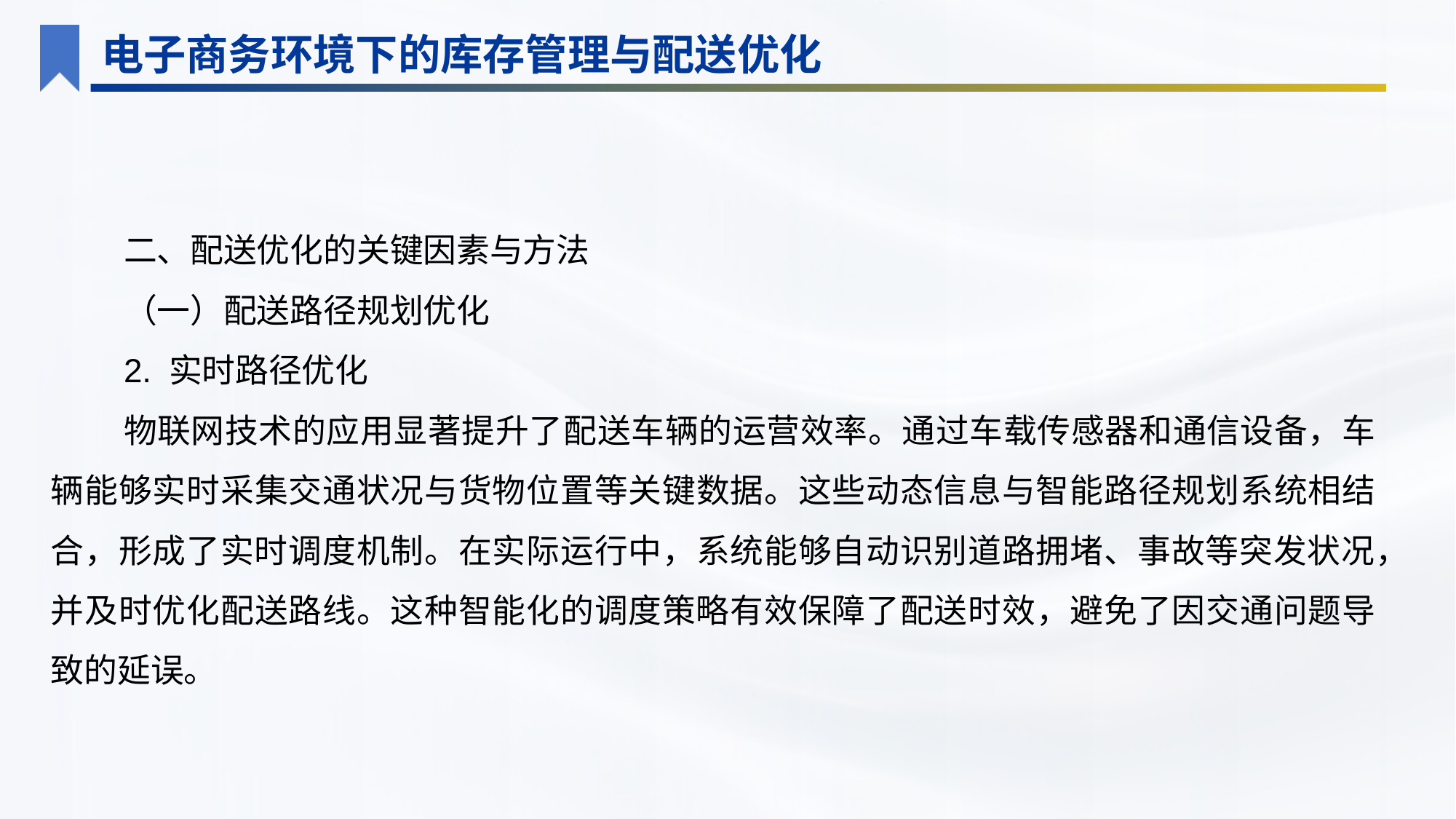

电子商务环境下的库存管理与配送优化
二、配送优化的关键因素与方法
（一）配送路径规划优化
2. 实时路径优化
物联网技术的应用显著提升了配送车辆的运营效率。通过车载传感器和通信设备，车辆能够实时采集交通状况与货物位置等关键数据。这些动态信息与智能路径规划系统相结合，形成了实时调度机制。在实际运行中，系统能够自动识别道路拥堵、事故等突发状况，并及时优化配送路线。这种智能化的调度策略有效保障了配送时效，避免了因交通问题导致的延误。